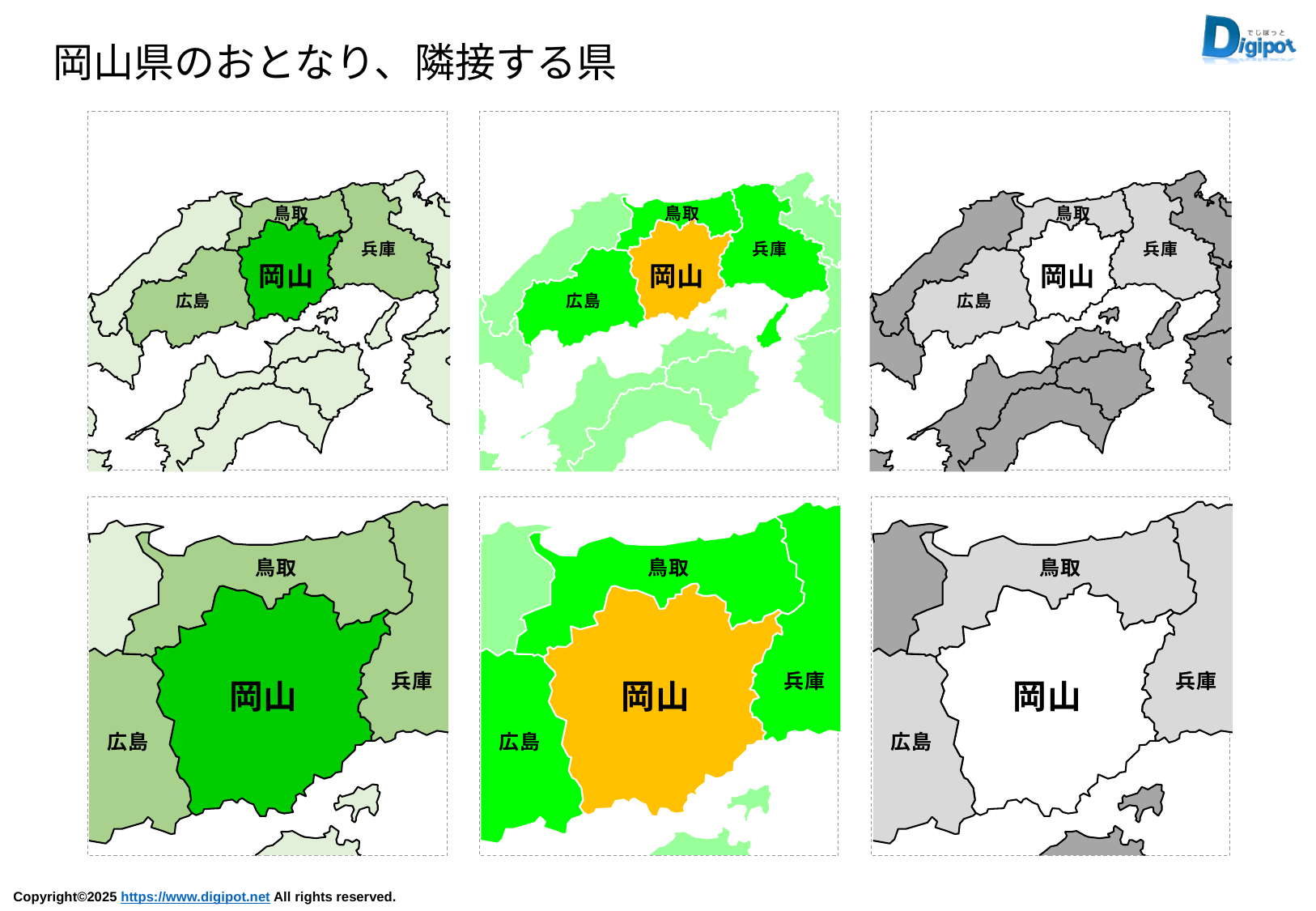

岡山県のおとなり、隣接する県

鳥取
兵庫
岡山
広島

鳥取
兵庫
岡山
広島

鳥取
兵庫
岡山
広島

鳥取
兵庫
岡山
広島

鳥取
兵庫
岡山
広島

鳥取
兵庫
岡山
広島